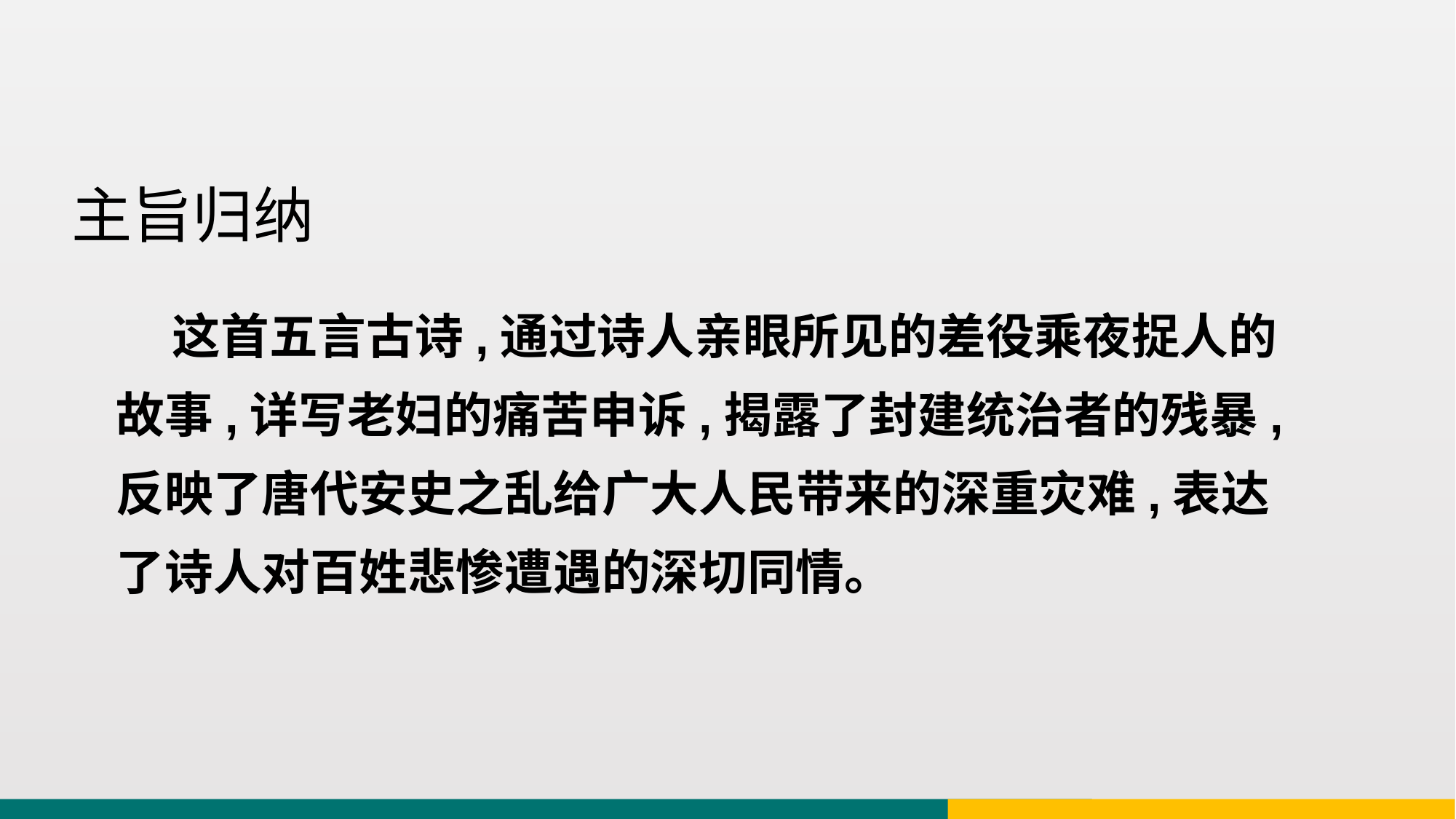

主旨归纳
    这首五言古诗,通过诗人亲眼所见的差役乘夜捉人的故事,详写老妇的痛苦申诉,揭露了封建统治者的残暴,反映了唐代安史之乱给广大人民带来的深重灾难,表达了诗人对百姓悲惨遭遇的深切同情。